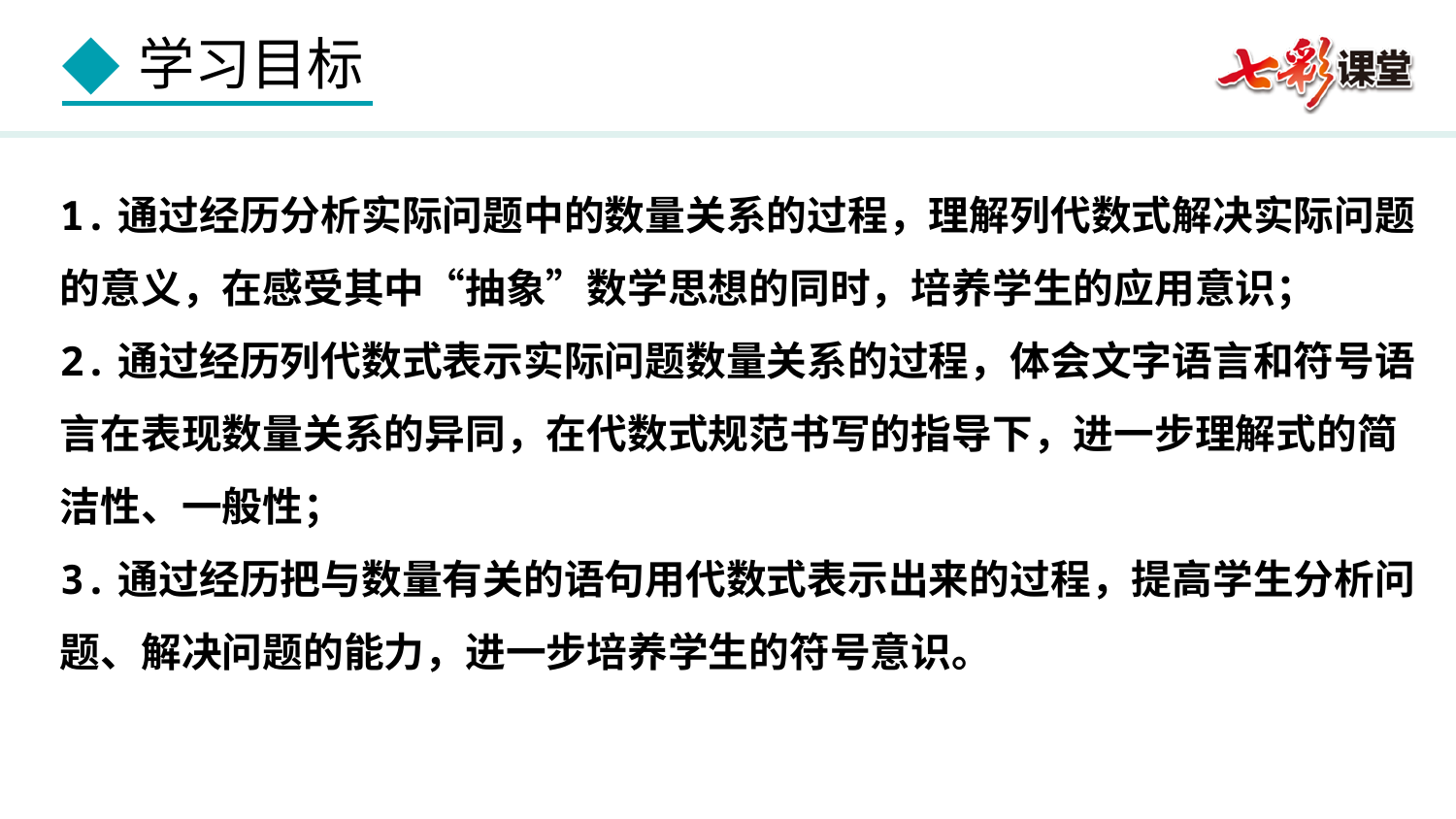

1.通过经历分析实际问题中的数量关系的过程，理解列代数式解决实际问题的意义，在感受其中“抽象”数学思想的同时，培养学生的应用意识；
2.通过经历列代数式表示实际问题数量关系的过程，体会文字语言和符号语言在表现数量关系的异同，在代数式规范书写的指导下，进一步理解式的简洁性、一般性；
3.通过经历把与数量有关的语句用代数式表示出来的过程，提高学生分析问题、解决问题的能力，进一步培养学生的符号意识。